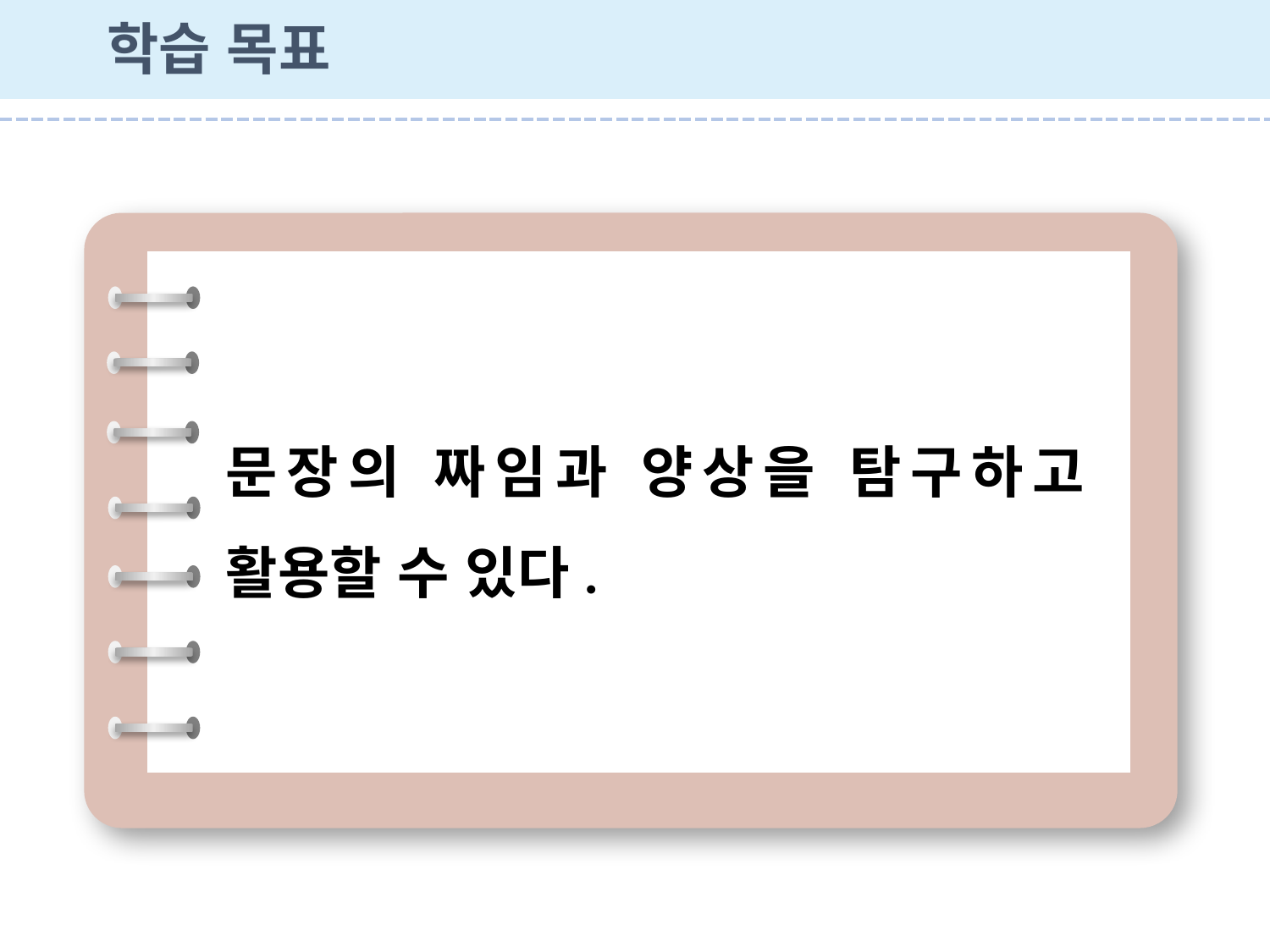

학습 목표

문장의 짜임과 양상을 탐구하고 활용할 수 있다.